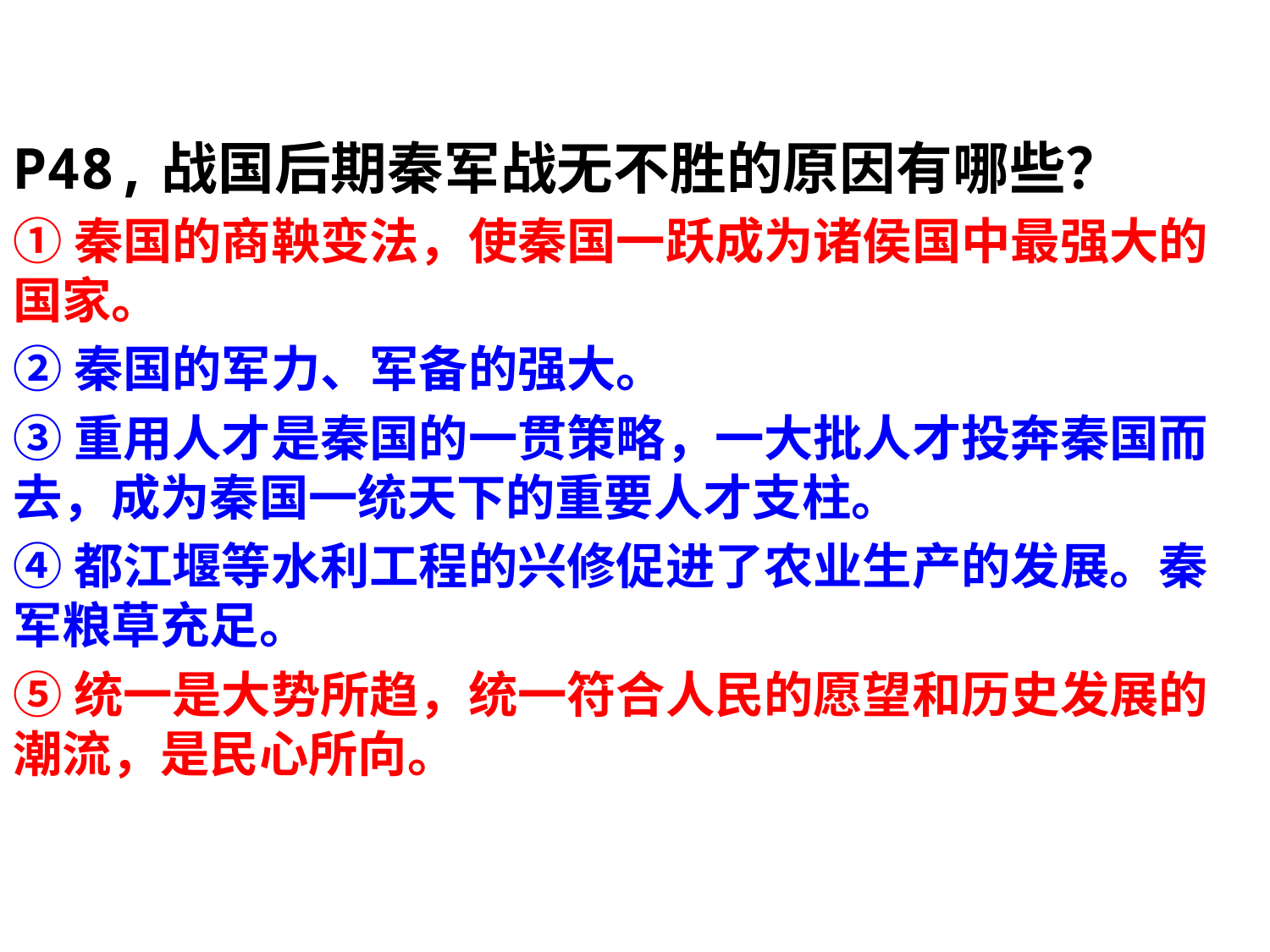

P48,战国后期秦军战无不胜的原因有哪些？
①秦国的商鞅变法，使秦国一跃成为诸侯国中最强大的国家。
②秦国的军力、军备的强大。
③重用人才是秦国的一贯策略，一大批人才投奔秦国而去，成为秦国一统天下的重要人才支柱。
④都江堰等水利工程的兴修促进了农业生产的发展。秦军粮草充足。
⑤统一是大势所趋，统一符合人民的愿望和历史发展的潮流，是民心所向。